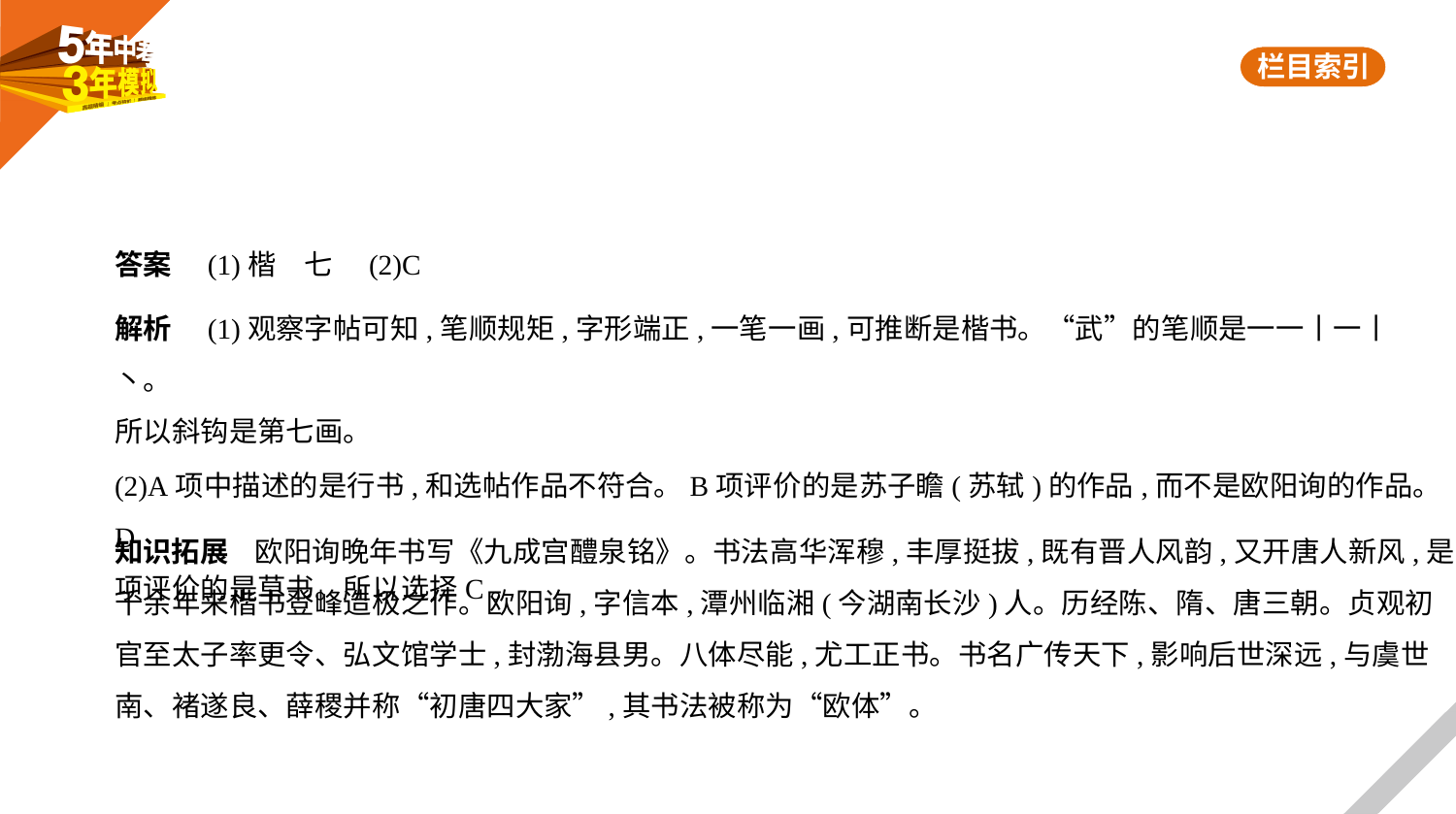

答案　(1)楷　七　(2)C
解析　(1)观察字帖可知,笔顺规矩,字形端正,一笔一画,可推断是楷书。“武”的笔顺是一一丨一丨   丶。
所以斜钩是第七画。
(2)A项中描述的是行书,和选帖作品不符合。B项评价的是苏子瞻(苏轼)的作品,而不是欧阳询的作品。D
项评价的是草书。所以选择C。
知识拓展    欧阳询晚年书写《九成宫醴泉铭》。书法高华浑穆,丰厚挺拔,既有晋人风韵,又开唐人新风,是
千余年来楷书登峰造极之作。欧阳询,字信本,潭州临湘(今湖南长沙)人。历经陈、隋、唐三朝。贞观初
官至太子率更令、弘文馆学士,封渤海县男。八体尽能,尤工正书。书名广传天下,影响后世深远,与虞世
南、褚遂良、薛稷并称“初唐四大家”,其书法被称为“欧体”。